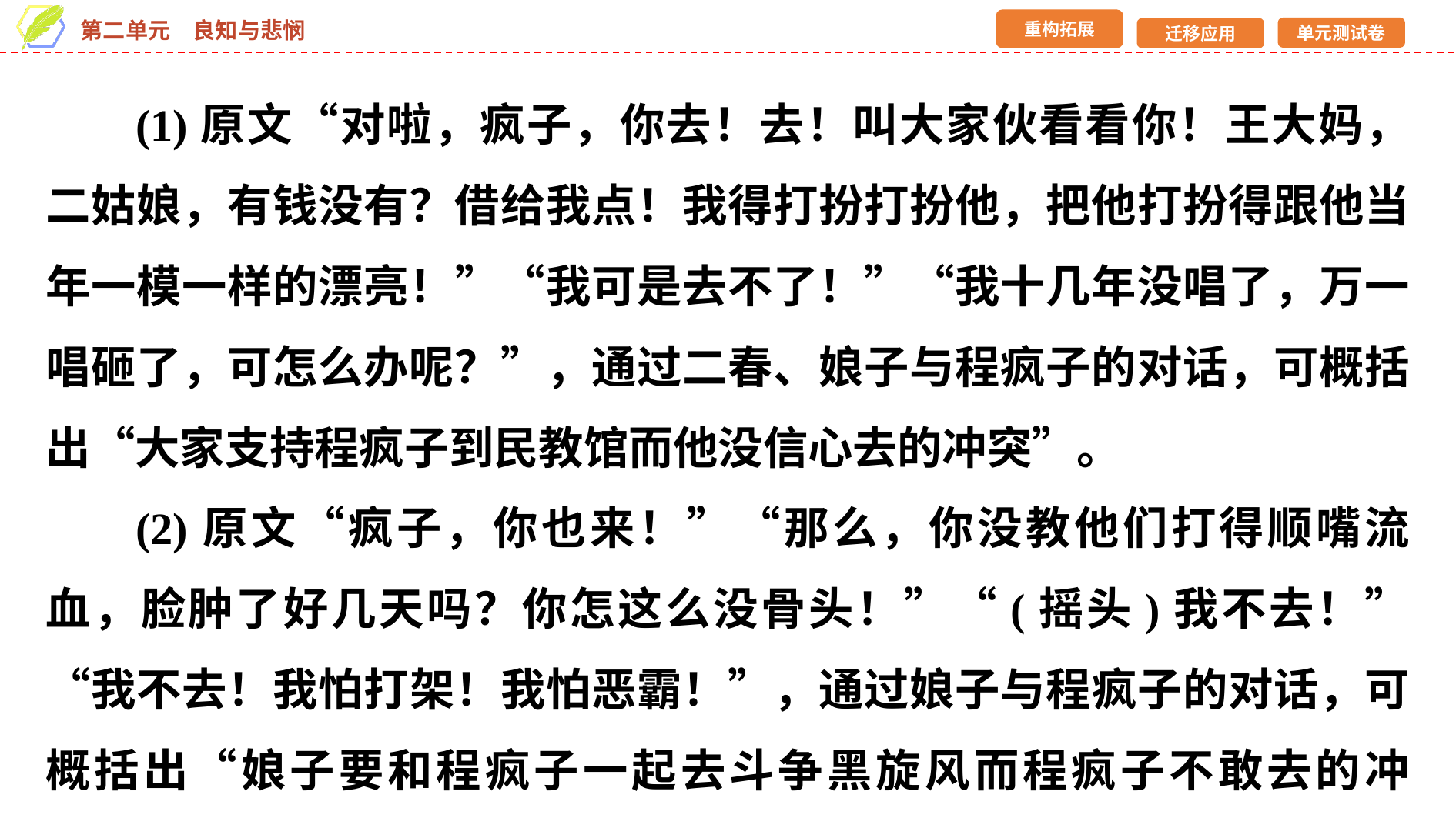

(1)原文“对啦，疯子，你去！去！叫大家伙看看你！王大妈，二姑娘，有钱没有？借给我点！我得打扮打扮他，把他打扮得跟他当年一模一样的漂亮！”“我可是去不了！”“我十几年没唱了，万一唱砸了，可怎么办呢？”，通过二春、娘子与程疯子的对话，可概括出“大家支持程疯子到民教馆而他没信心去的冲突”。
(2)原文“疯子，你也来！”“那么，你没教他们打得顺嘴流血，脸肿了好几天吗？你怎这么没骨头！”“(摇头)我不去！”“我不去！我怕打架！我怕恶霸！”，通过娘子与程疯子的对话，可概括出“娘子要和程疯子一起去斗争黑旋风而程疯子不敢去的冲突”。